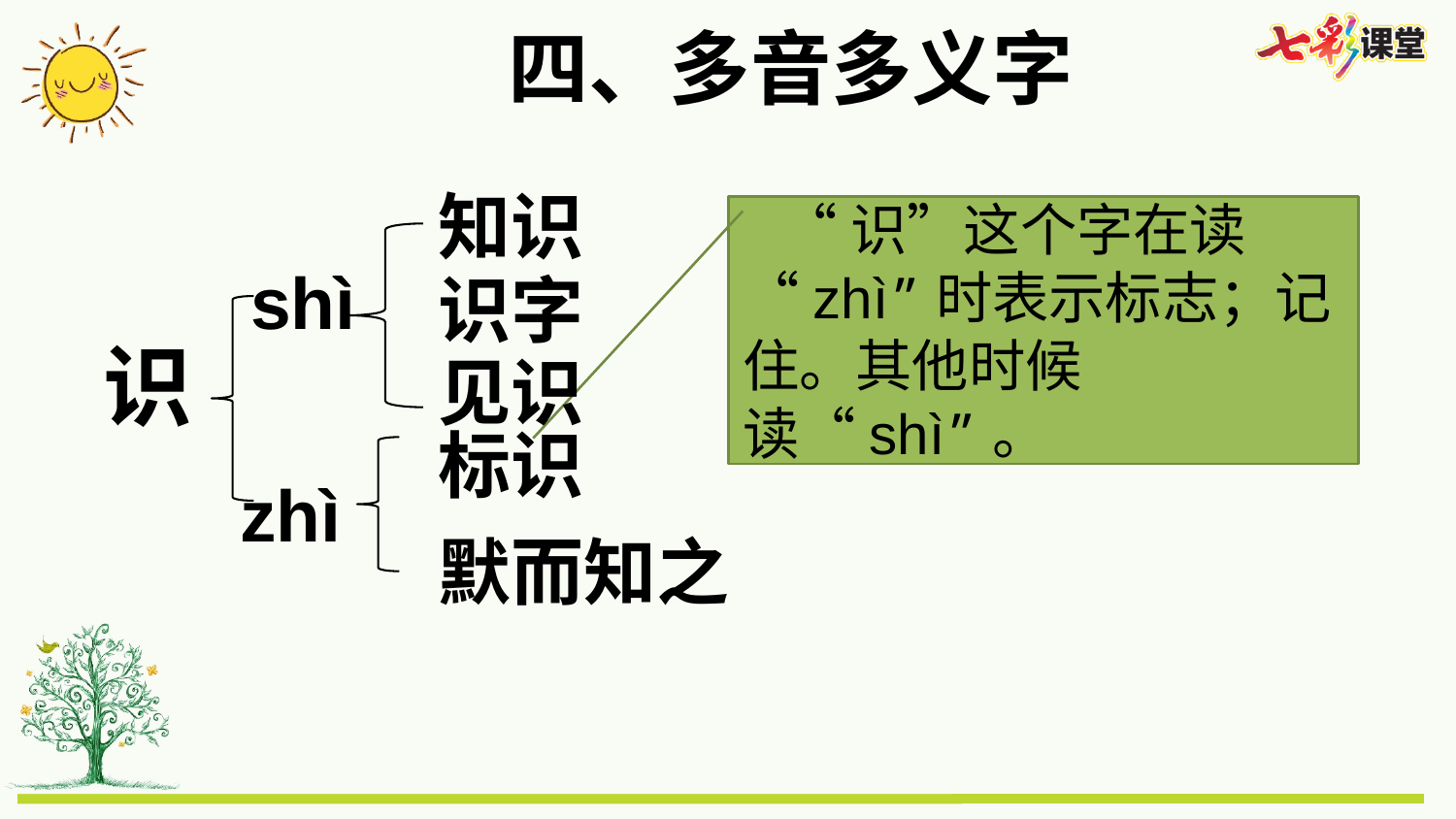

四、多音多义字
知识
   “识”这个字在读“zhì”时表示标志；记住。其他时候读“shì”。

shì
识字

识
见识
标识

zhì
默而知之